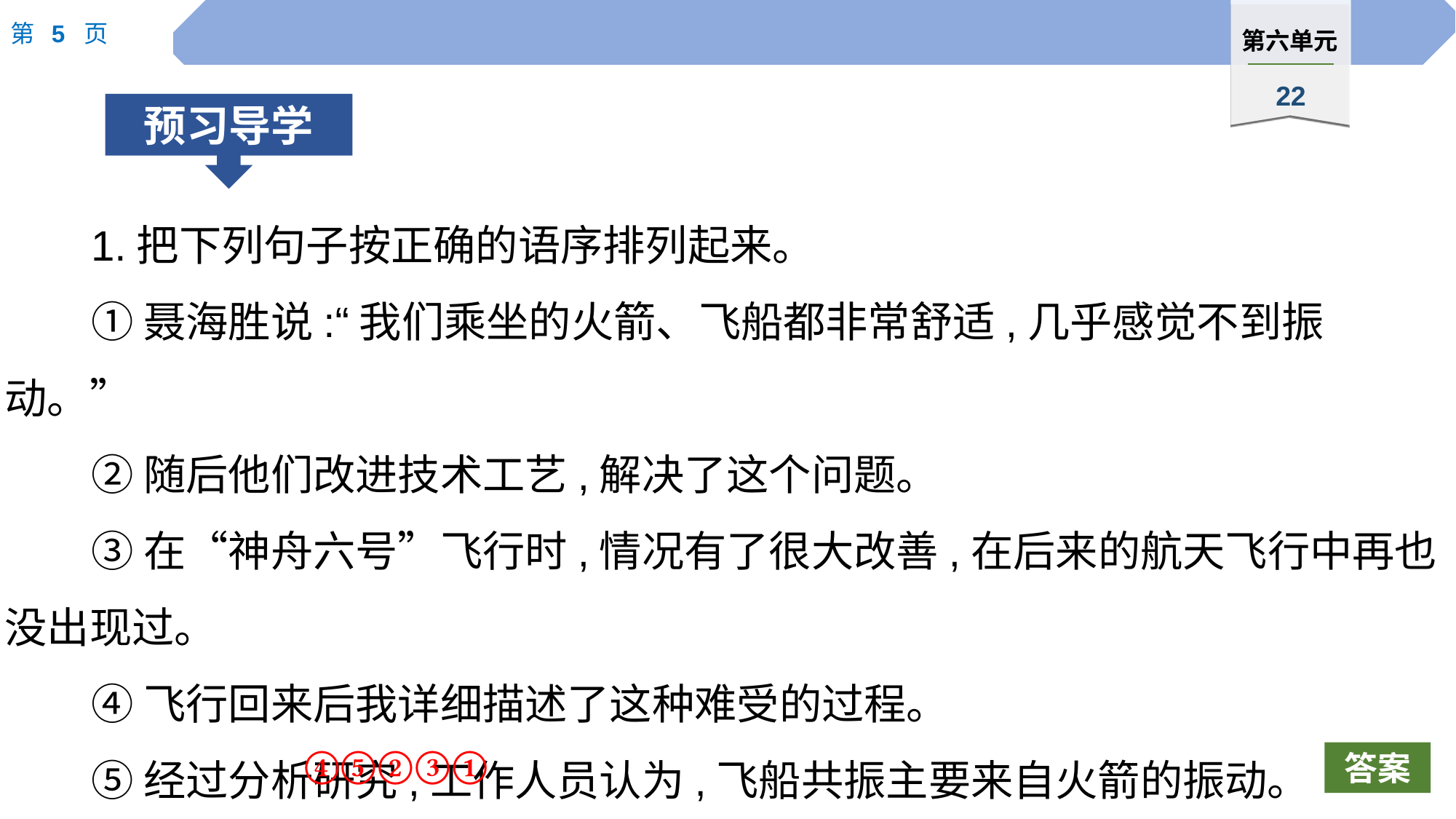

1.把下列句子按正确的语序排列起来。
①聂海胜说:“我们乘坐的火箭、飞船都非常舒适,几乎感觉不到振动。”
②随后他们改进技术工艺,解决了这个问题。
③在“神舟六号”飞行时,情况有了很大改善,在后来的航天飞行中再也没出现过。
④飞行回来后我详细描述了这种难受的过程。
⑤经过分析研究,工作人员认为,飞船共振主要来自火箭的振动。
正确排序是　              　。
④⑤②③①
答案